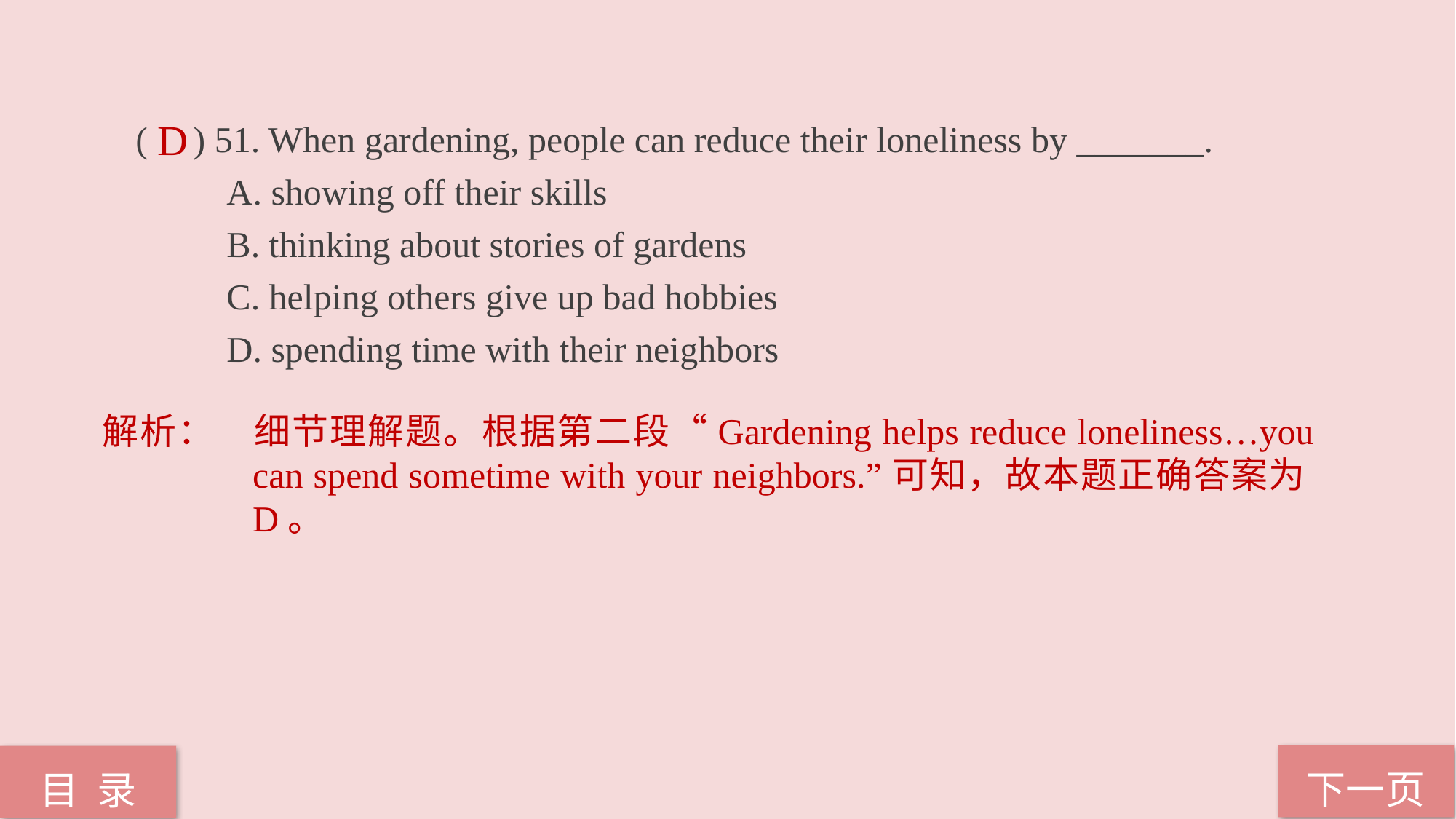

(     ) 51. When gardening, people can reduce their loneliness by _______.
          A. showing off their skills
          B. thinking about stories of gardens
          C. helping others give up bad hobbies
          D. spending time with their neighbors
D
解析：    细节理解题。根据第二段“Gardening helps reduce loneliness…you can spend sometime with your neighbors.”可知，故本题正确答案为D。